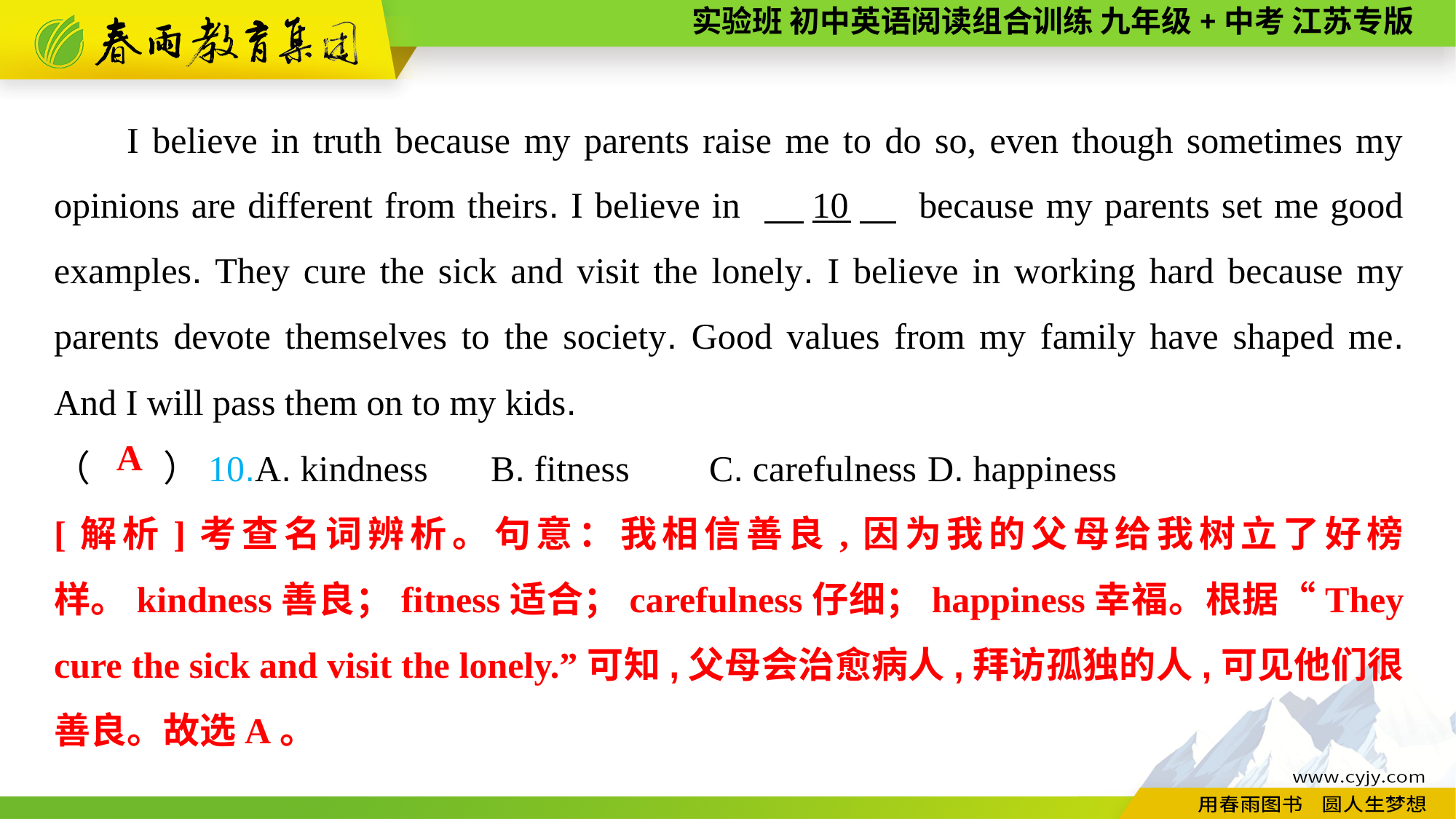

I believe in truth because my parents raise me to do so, even though sometimes my opinions are different from theirs. I believe in 　10　 because my parents set me good examples. They cure the sick and visit the lonely. I believe in working hard because my parents devote themselves to the society. Good values from my family have shaped me. And I will pass them on to my kids.
（　　）10.A. kindness	B. fitness	C. carefulness	D. happiness
A
[解析]考查名词辨析。句意：我相信善良,因为我的父母给我树立了好榜样。kindness善良；fitness适合；carefulness仔细；happiness幸福。根据“They cure the sick and visit the lonely.”可知,父母会治愈病人,拜访孤独的人,可见他们很善良。故选A。